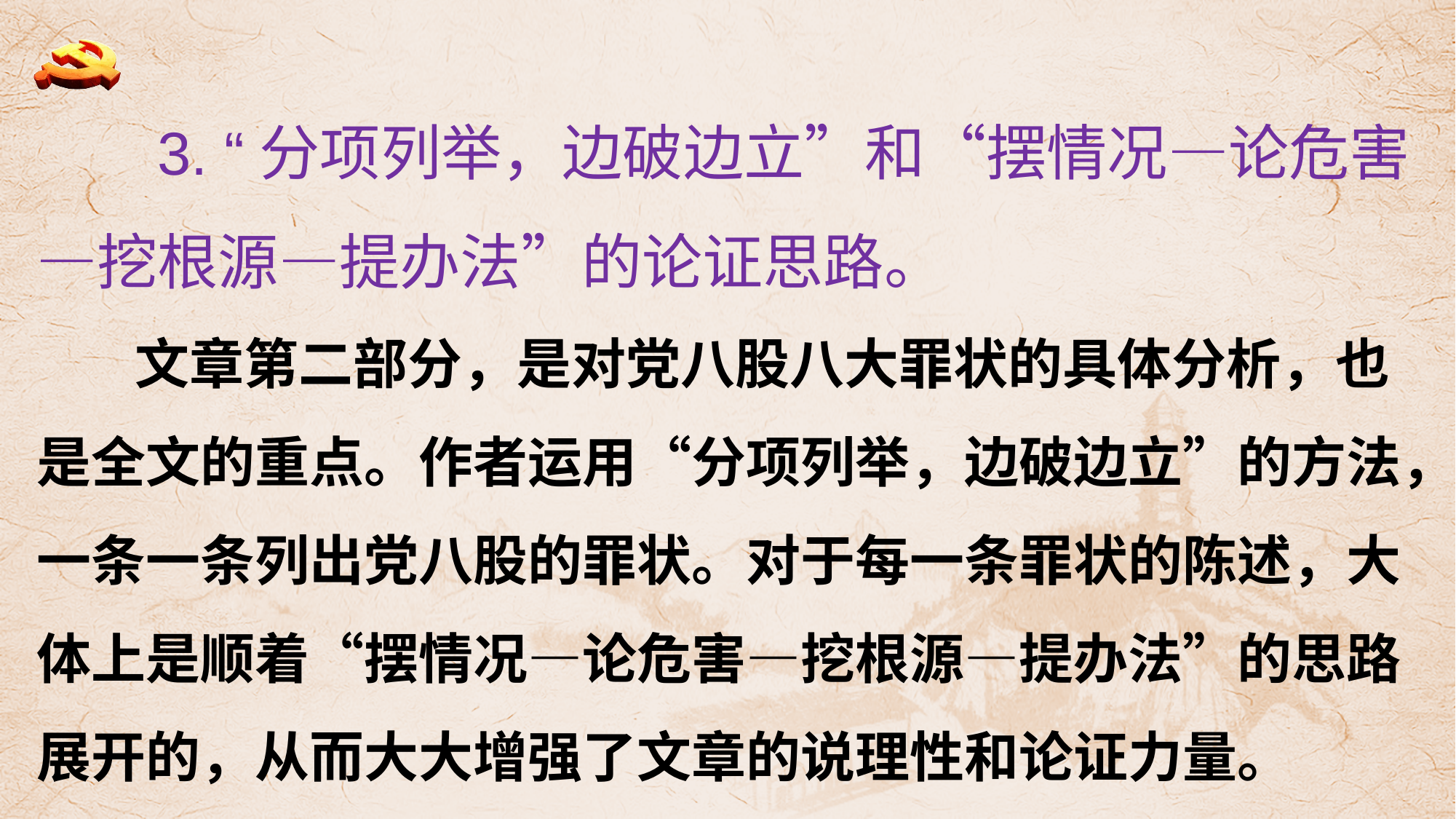

3. “分项列举，边破边立”和“摆情况—论危害—挖根源—提办法”的论证思路。
       文章第二部分，是对党八股八大罪状的具体分析，也是全文的重点。作者运用“分项列举，边破边立”的方法，一条一条列出党八股的罪状。对于每一条罪状的陈述，大体上是顺着“摆情况—论危害—挖根源—提办法”的思路展开的，从而大大增强了文章的说理性和论证力量。